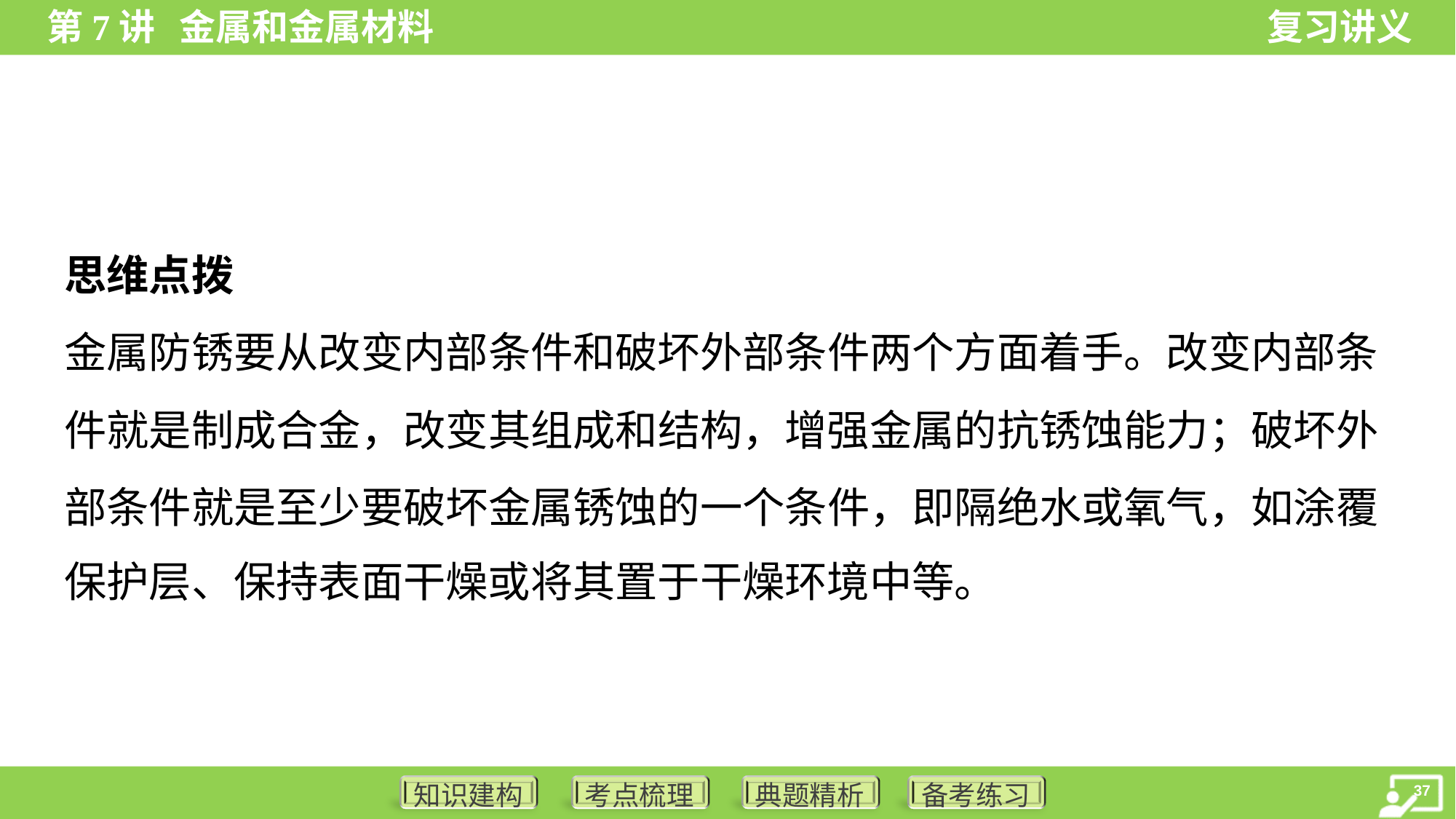

思维点拨
金属防锈要从改变内部条件和破坏外部条件两个方面着手。改变内部条
件就是制成合金，改变其组成和结构，增强金属的抗锈蚀能力；破坏外
部条件就是至少要破坏金属锈蚀的一个条件，即隔绝水或氧气，如涂覆
保护层、保持表面干燥或将其置于干燥环境中等。